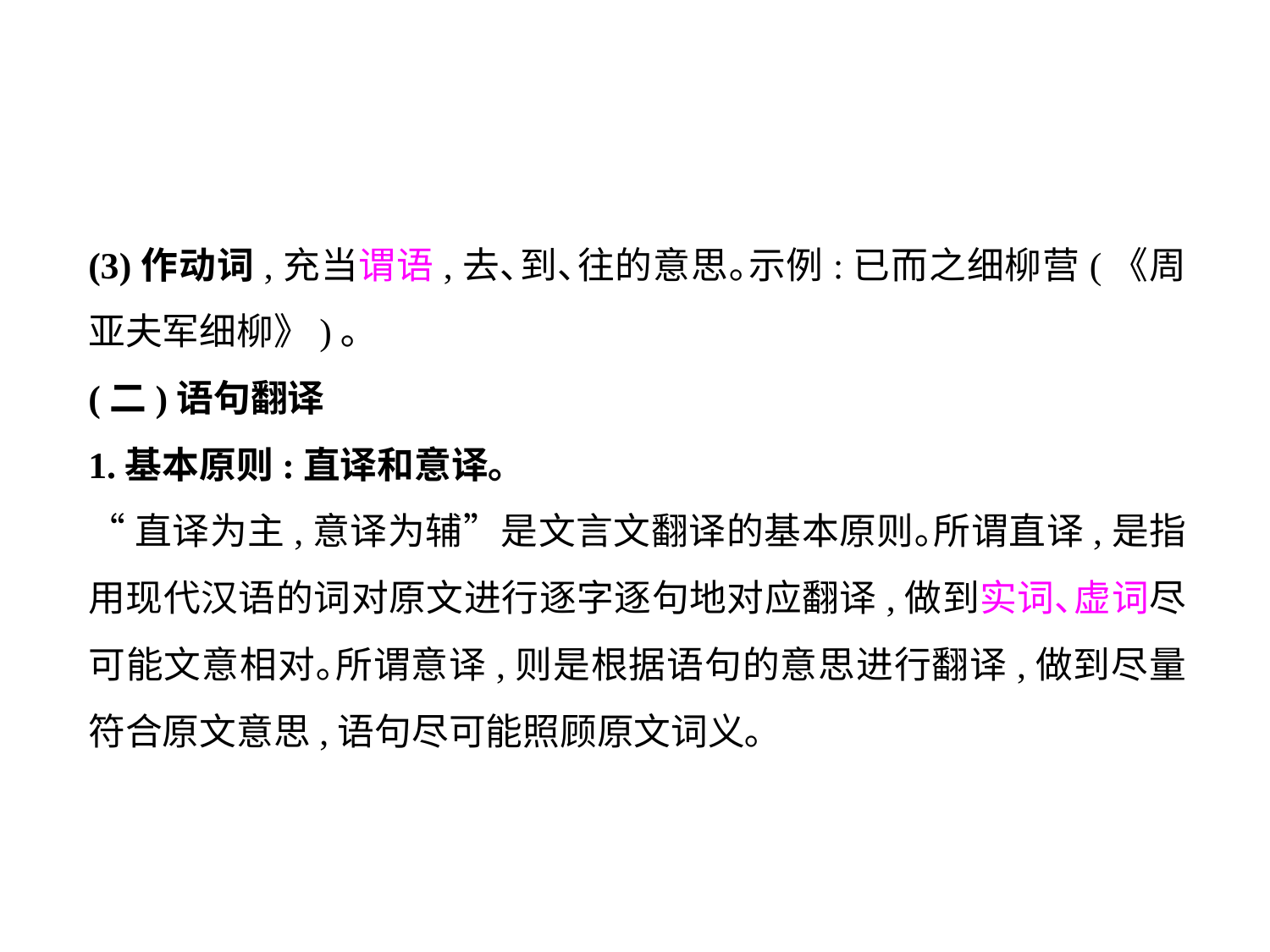

(3)作动词,充当谓语,去､到､往的意思｡示例:已而之细柳营(《周亚夫军细柳》)｡
(二)语句翻译
1.基本原则:直译和意译｡
“直译为主,意译为辅”是文言文翻译的基本原则｡所谓直译,是指用现代汉语的词对原文进行逐字逐句地对应翻译,做到实词､虚词尽可能文意相对｡所谓意译,则是根据语句的意思进行翻译,做到尽量符合原文意思,语句尽可能照顾原文词义｡